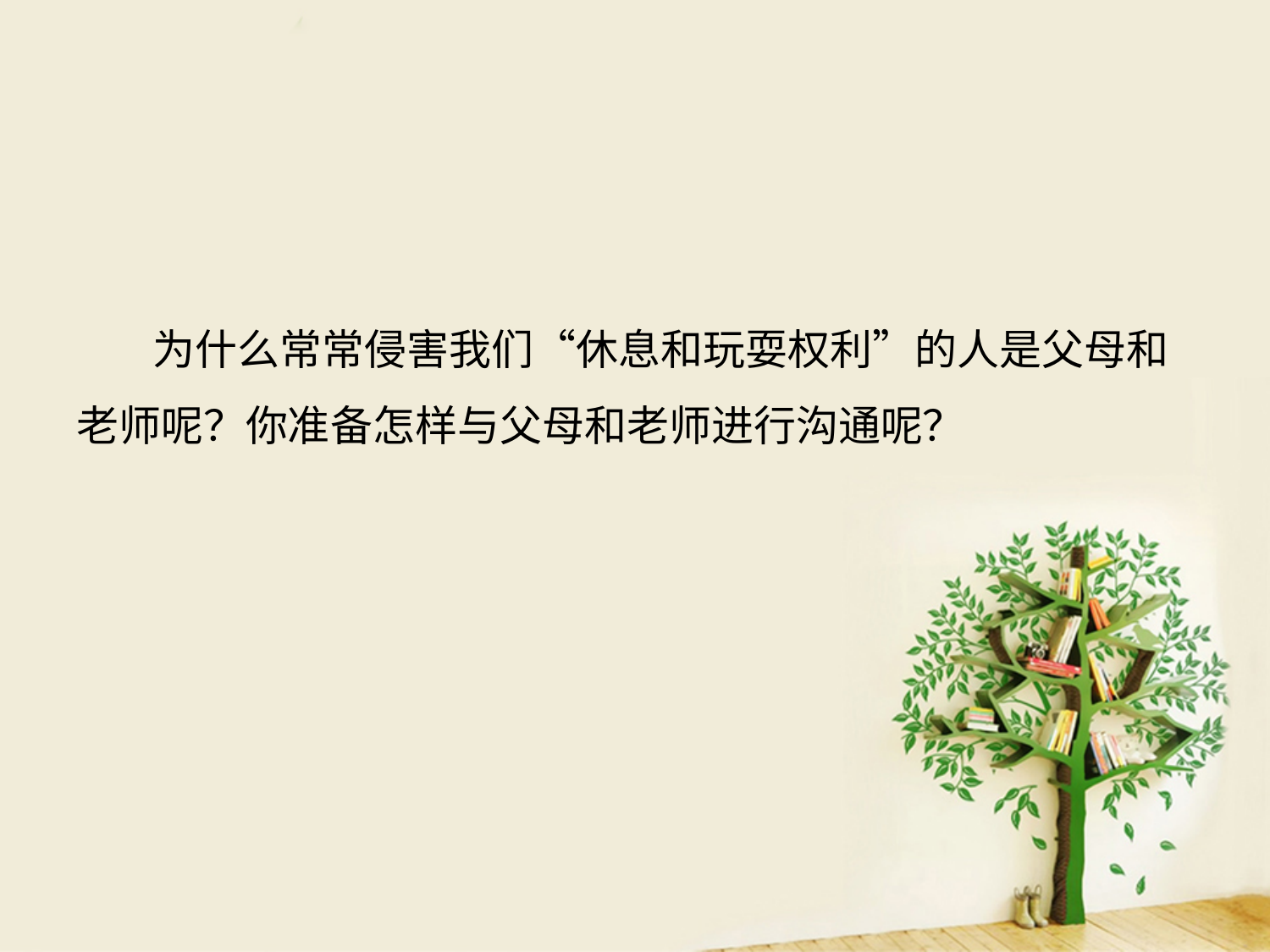

# 为什么常常侵害我们“休息和玩耍权利”的人是父母和老师呢？你准备怎样与父母和老师进行沟通呢？